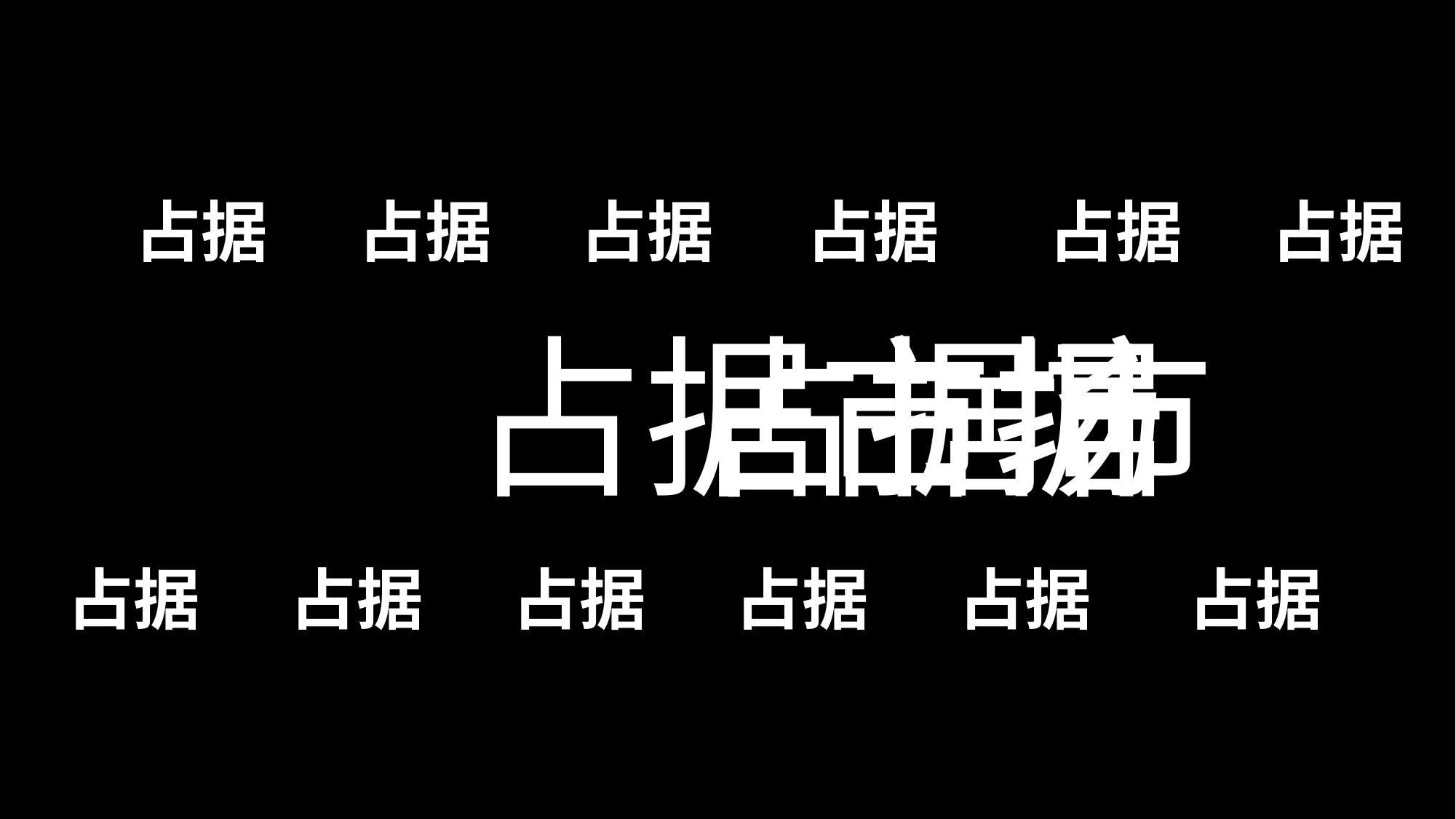

占据
占据
占据
占据
占据
占据
占据市场
占据市
占据

占据
占据
占据
占据
占据
占据